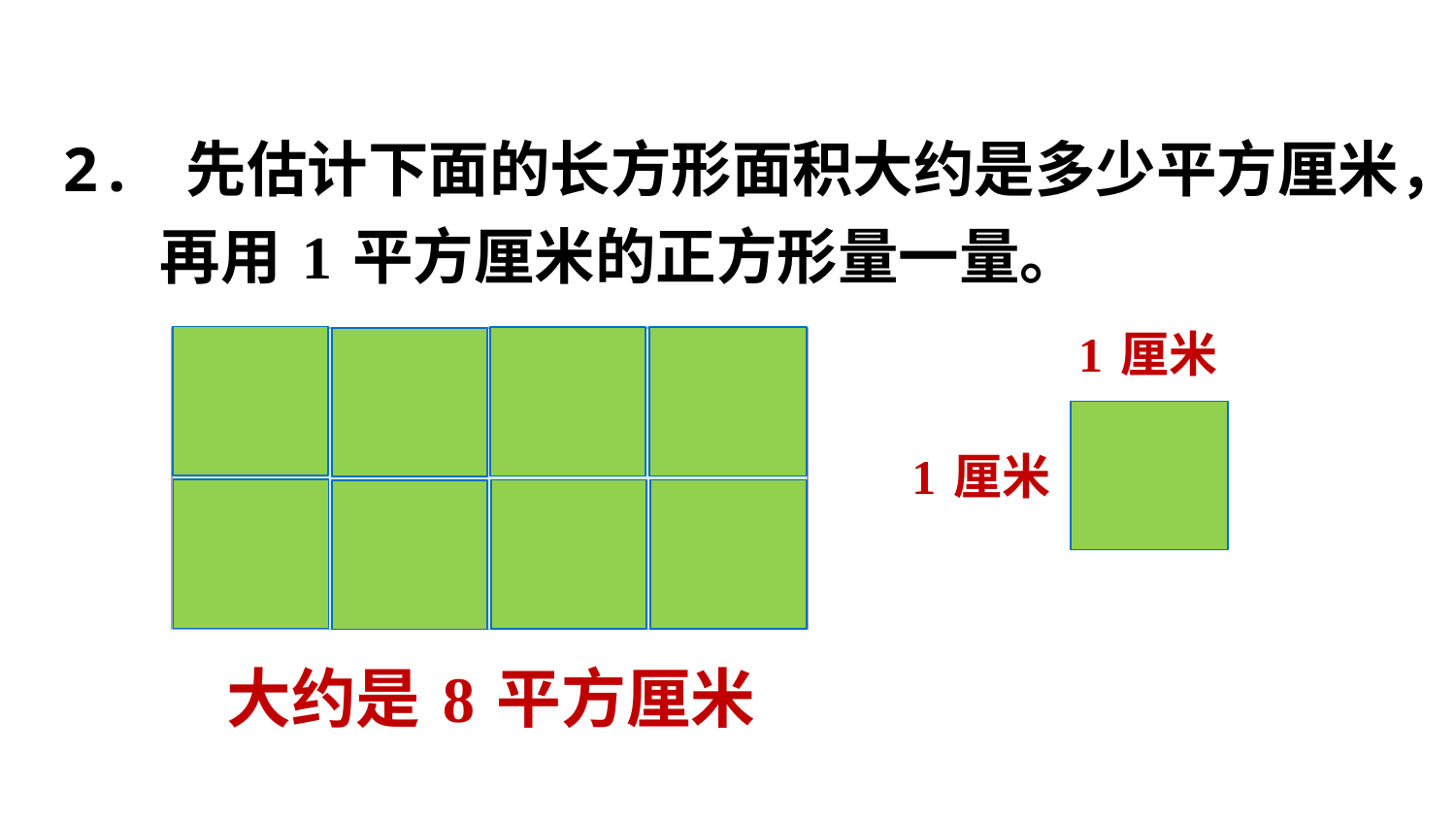

2. 先估计下面的长方形面积大约是多少平方厘米，
      再用1平方厘米的正方形量一量。
1厘米
1厘米

大约是8平方厘米